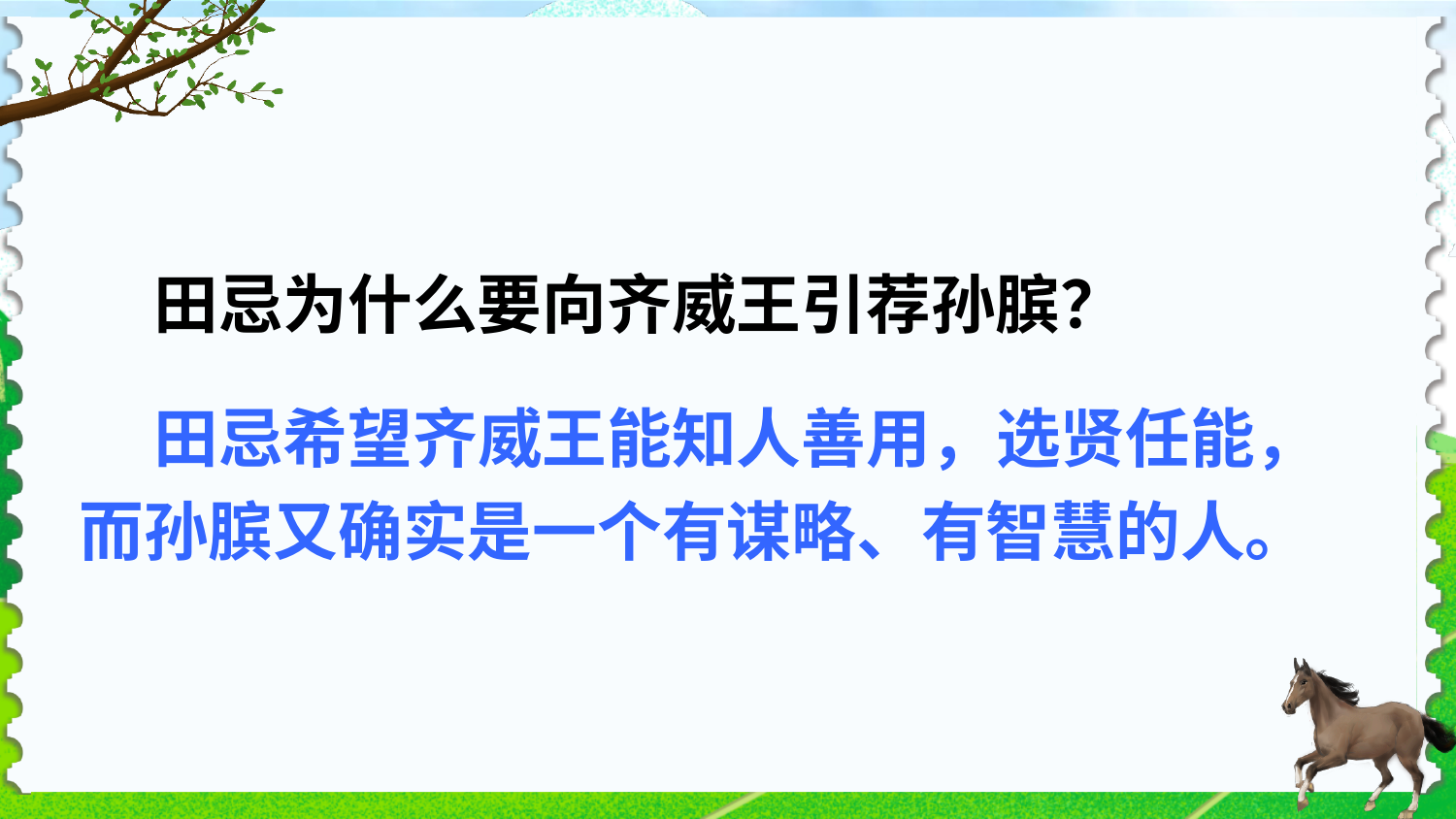

田忌为什么要向齐威王引荐孙膑？
    田忌希望齐威王能知人善用，选贤任能，而孙膑又确实是一个有谋略、有智慧的人。